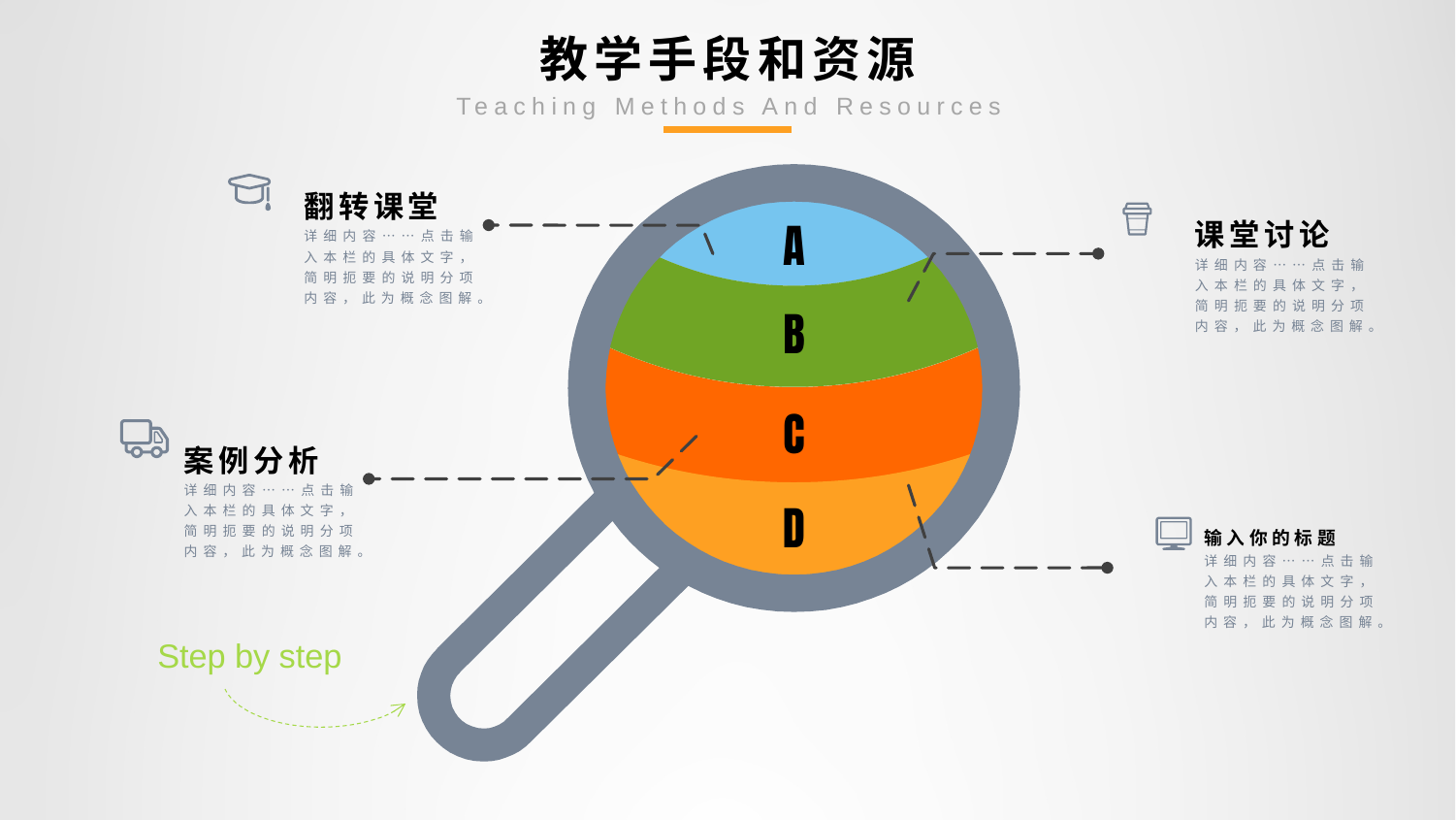

# 教学手段和资源
Teaching Methods And Resources

翻转课堂
详细内容……点击输入本栏的具体文字，简明扼要的说明分项内容，此为概念图解。

A
课堂讨论
详细内容……点击输入本栏的具体文字，简明扼要的说明分项内容，此为概念图解。

B
C

案例分析
详细内容……点击输入本栏的具体文字，简明扼要的说明分项内容，此为概念图解。

D

输入你的标题
详细内容……点击输入本栏的具体文字，简明扼要的说明分项内容，此为概念图解。

Step by step